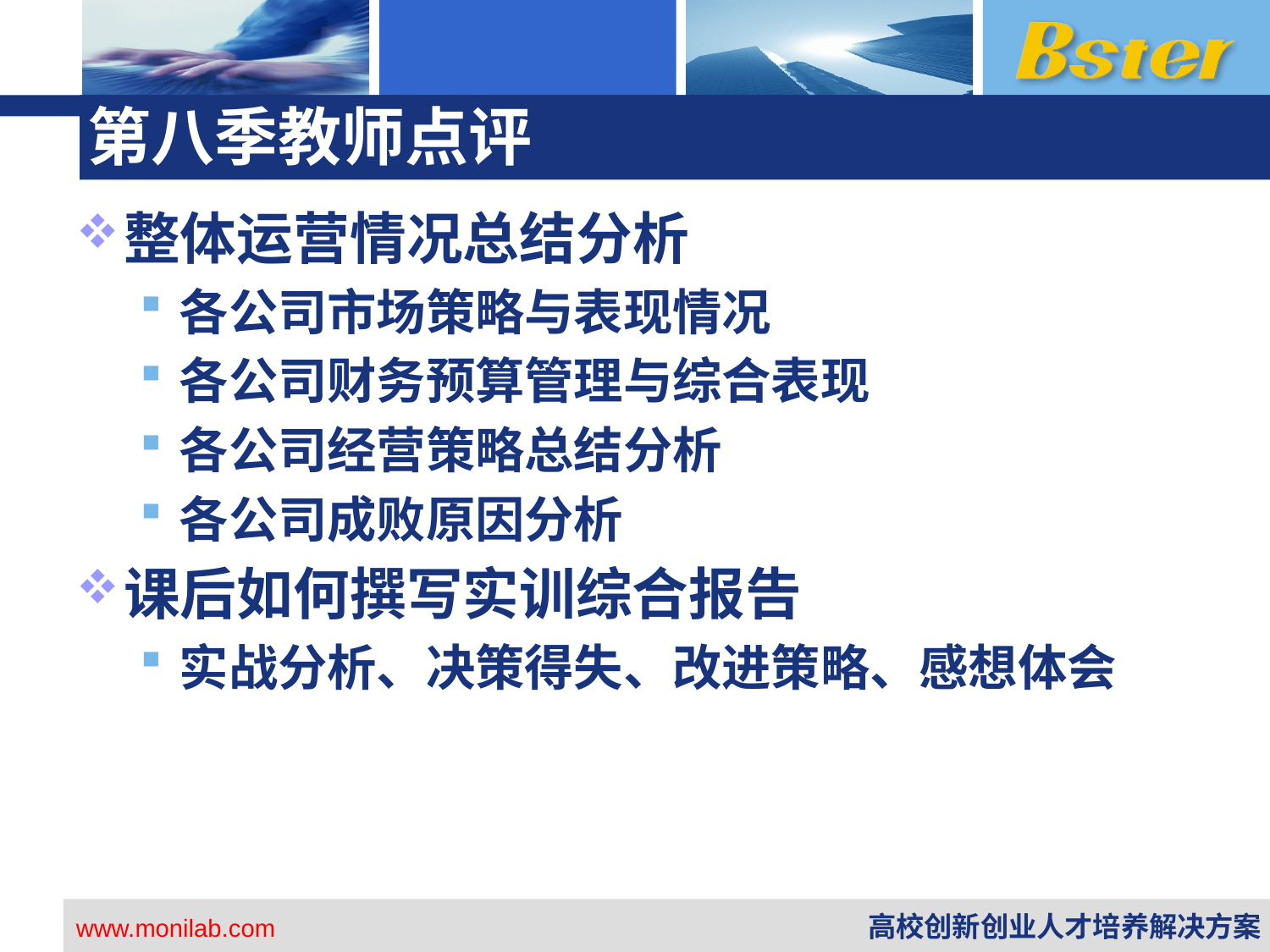

# 第八季教师点评
整体运营情况总结分析
各公司市场策略与表现情况
各公司财务预算管理与综合表现
各公司经营策略总结分析
各公司成败原因分析
课后如何撰写实训综合报告
实战分析、决策得失、改进策略、感想体会